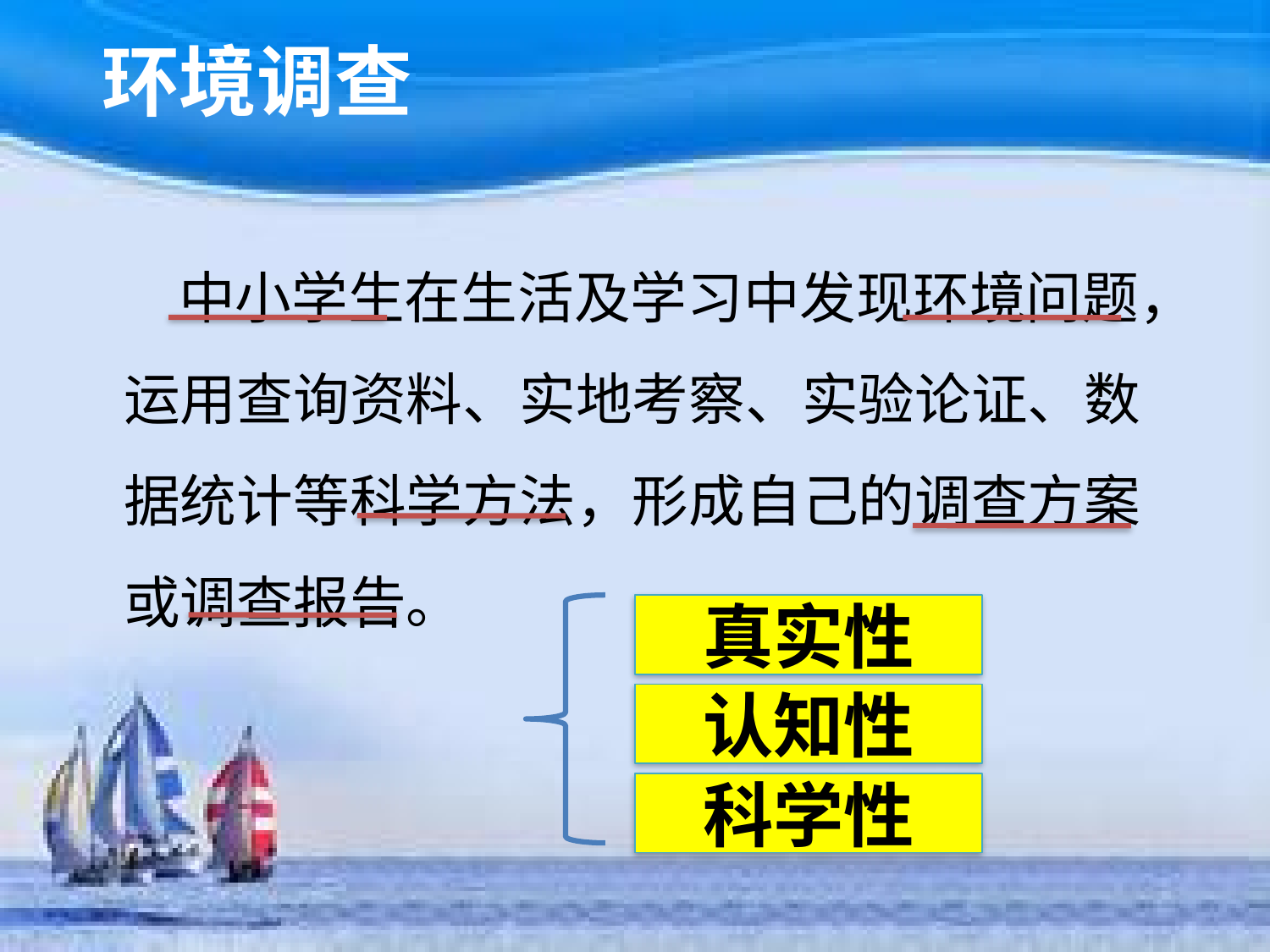

# 环境调查
       中小学生在生活及学习中发现环境问题，运用查询资料、实地考察、实验论证、数据统计等科学方法，形成自己的调查方案或调查报告。

真实性
认知性
科学性